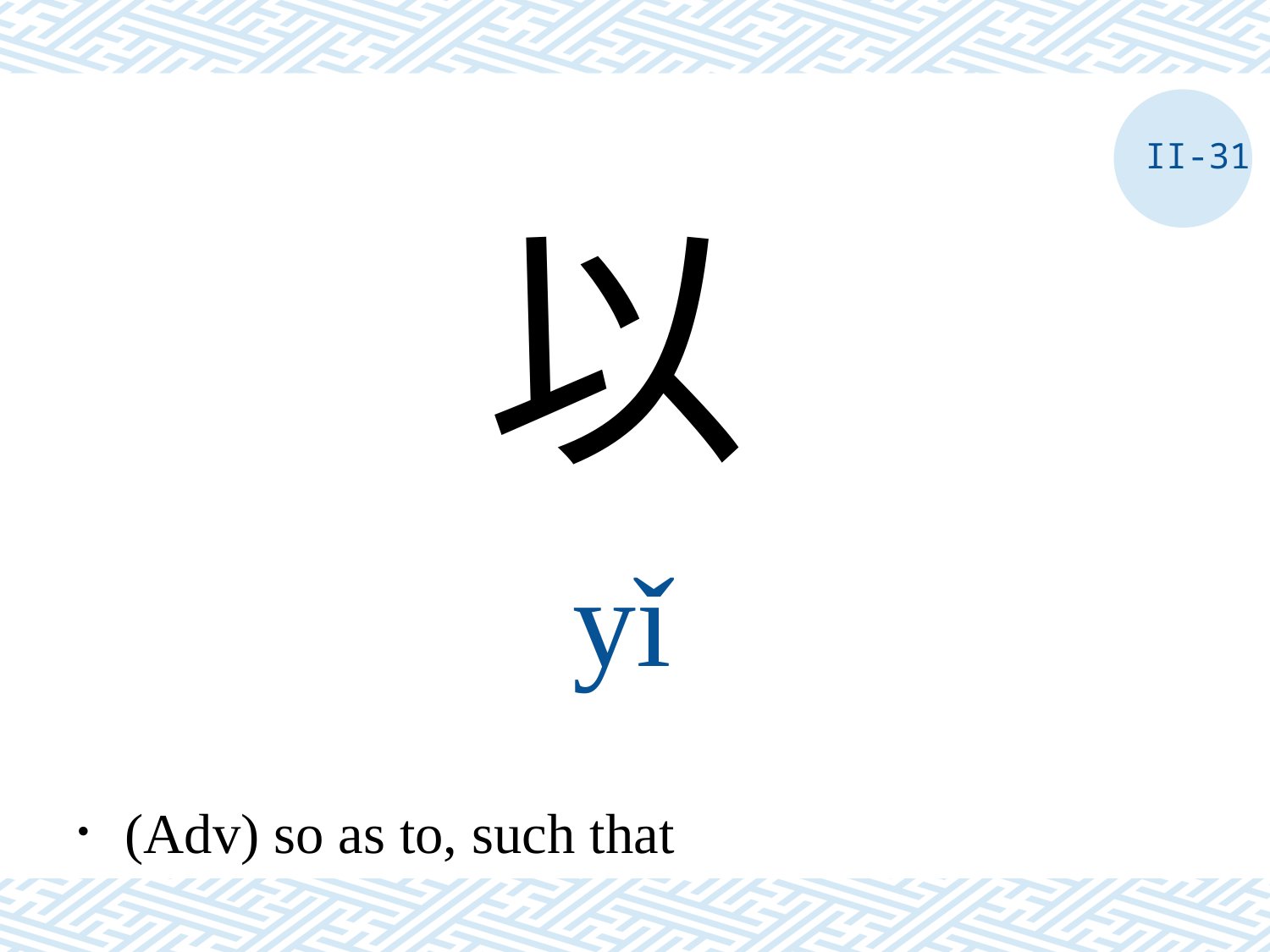

II-31
以
yǐ
．(Adv) so as to, such that